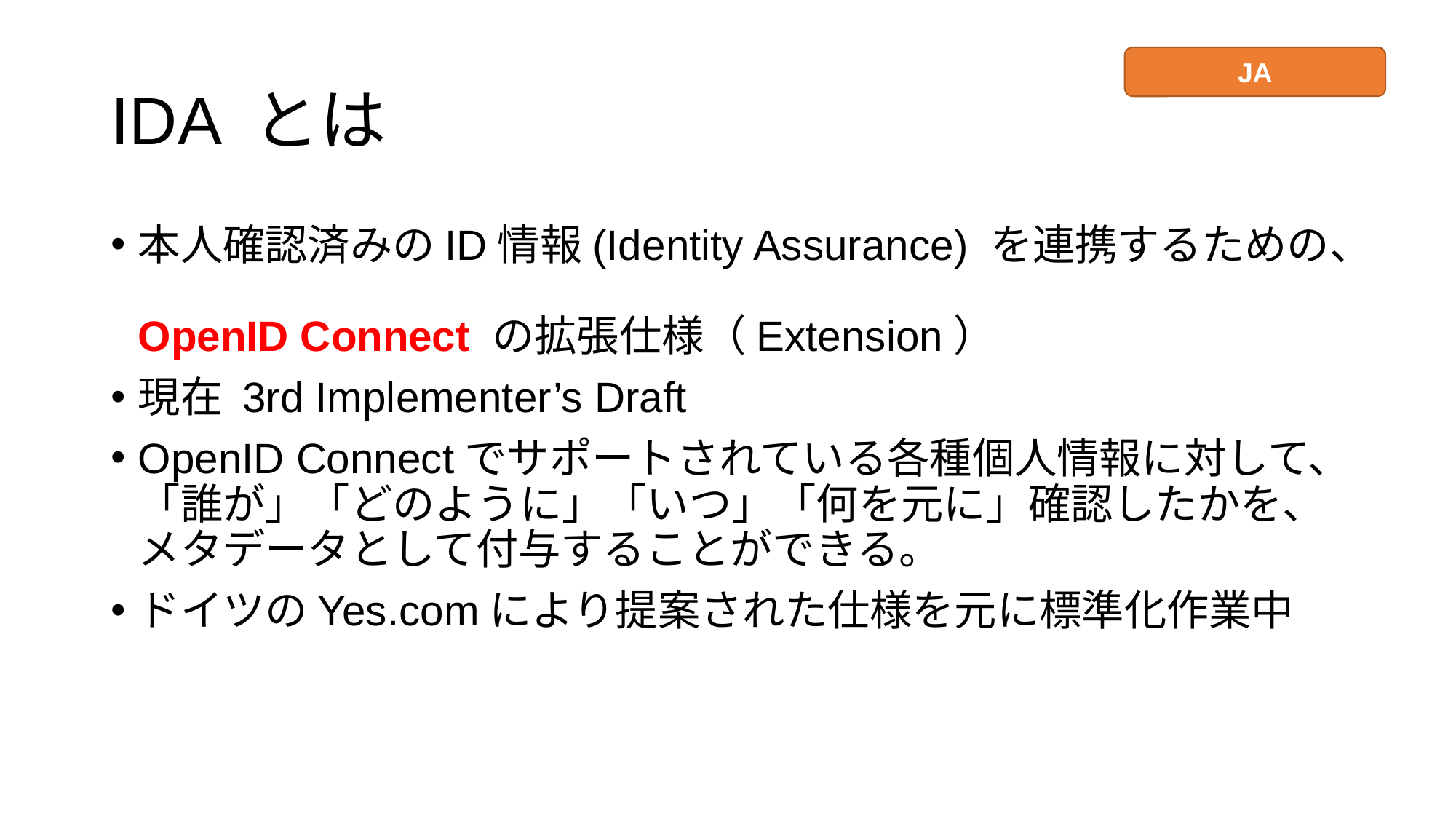

# IDA とは
JA
本人確認済みのID情報(Identity Assurance) を連携するための、
OpenID Connect の拡張仕様（Extension）
現在 3rd Implementer’s Draft
OpenID Connectでサポートされている各種個人情報に対して、「誰が」「どのように」「いつ」「何を元に」確認したかを、メタデータとして付与することができる。
ドイツのYes.comにより提案された仕様を元に標準化作業中